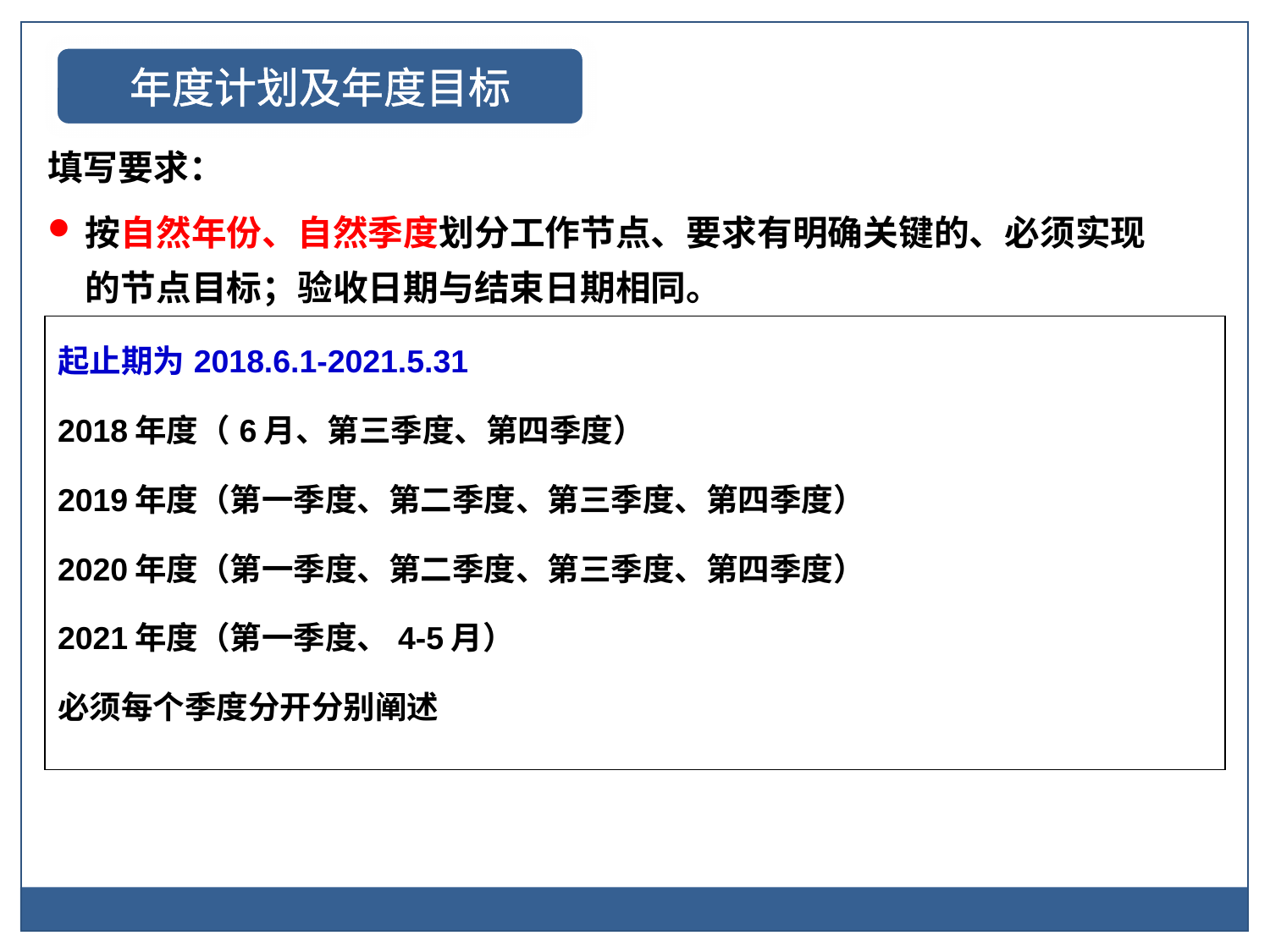

年度计划及年度目标
填写要求：
按自然年份、自然季度划分工作节点、要求有明确关键的、必须实现的节点目标；验收日期与结束日期相同。

| 起止期为2018.6.1-2021.5.31 2018年度（6月、第三季度、第四季度） 2019年度（第一季度、第二季度、第三季度、第四季度） 2020年度（第一季度、第二季度、第三季度、第四季度） 2021年度（第一季度、4-5月） 必须每个季度分开分别阐述 |
| --- |